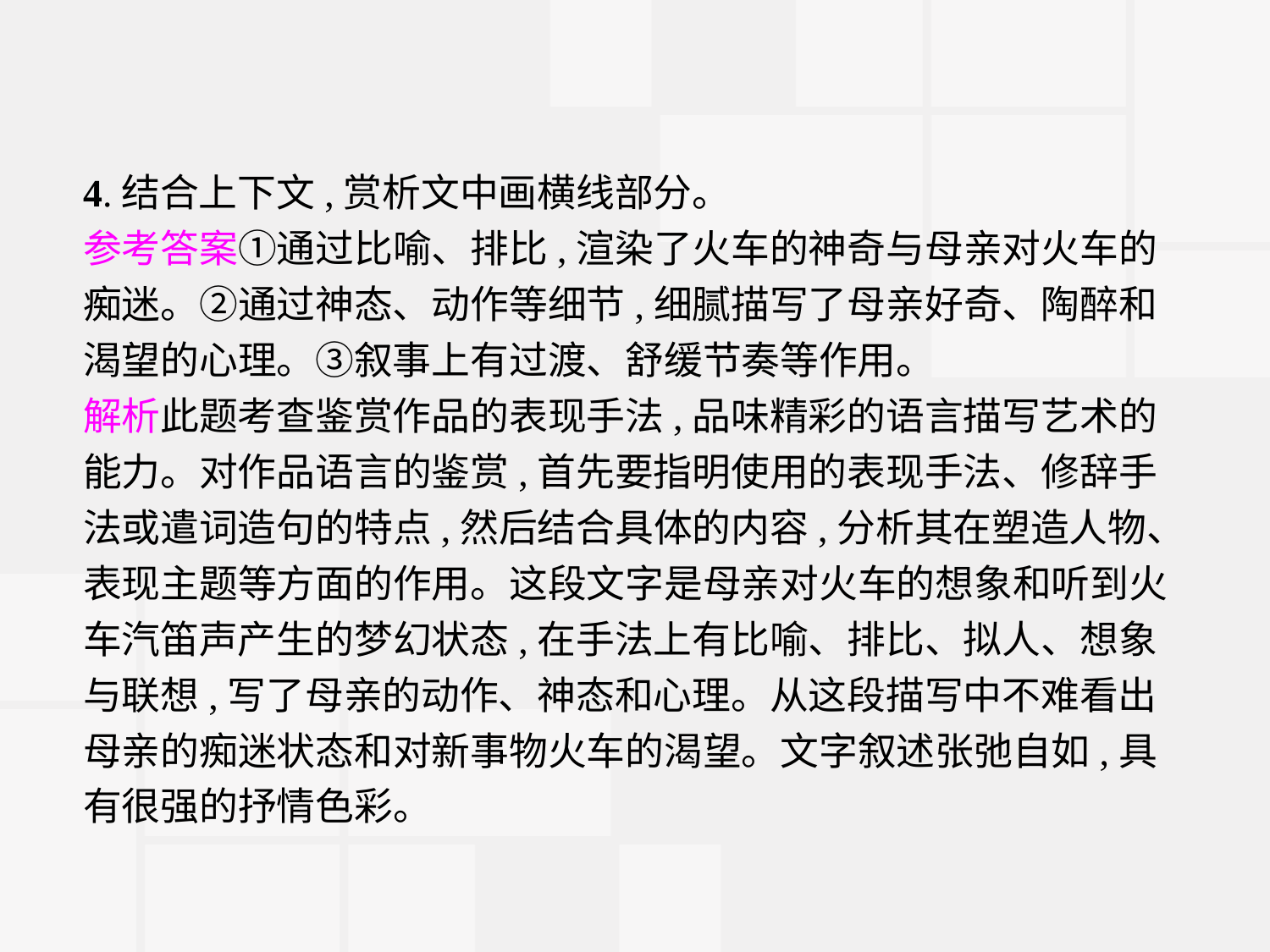

4.结合上下文,赏析文中画横线部分。
参考答案①通过比喻、排比,渲染了火车的神奇与母亲对火车的痴迷。②通过神态、动作等细节,细腻描写了母亲好奇、陶醉和渴望的心理。③叙事上有过渡、舒缓节奏等作用。
解析此题考查鉴赏作品的表现手法,品味精彩的语言描写艺术的能力。对作品语言的鉴赏,首先要指明使用的表现手法、修辞手法或遣词造句的特点,然后结合具体的内容,分析其在塑造人物、表现主题等方面的作用。这段文字是母亲对火车的想象和听到火车汽笛声产生的梦幻状态,在手法上有比喻、排比、拟人、想象与联想,写了母亲的动作、神态和心理。从这段描写中不难看出母亲的痴迷状态和对新事物火车的渴望。文字叙述张弛自如,具有很强的抒情色彩。